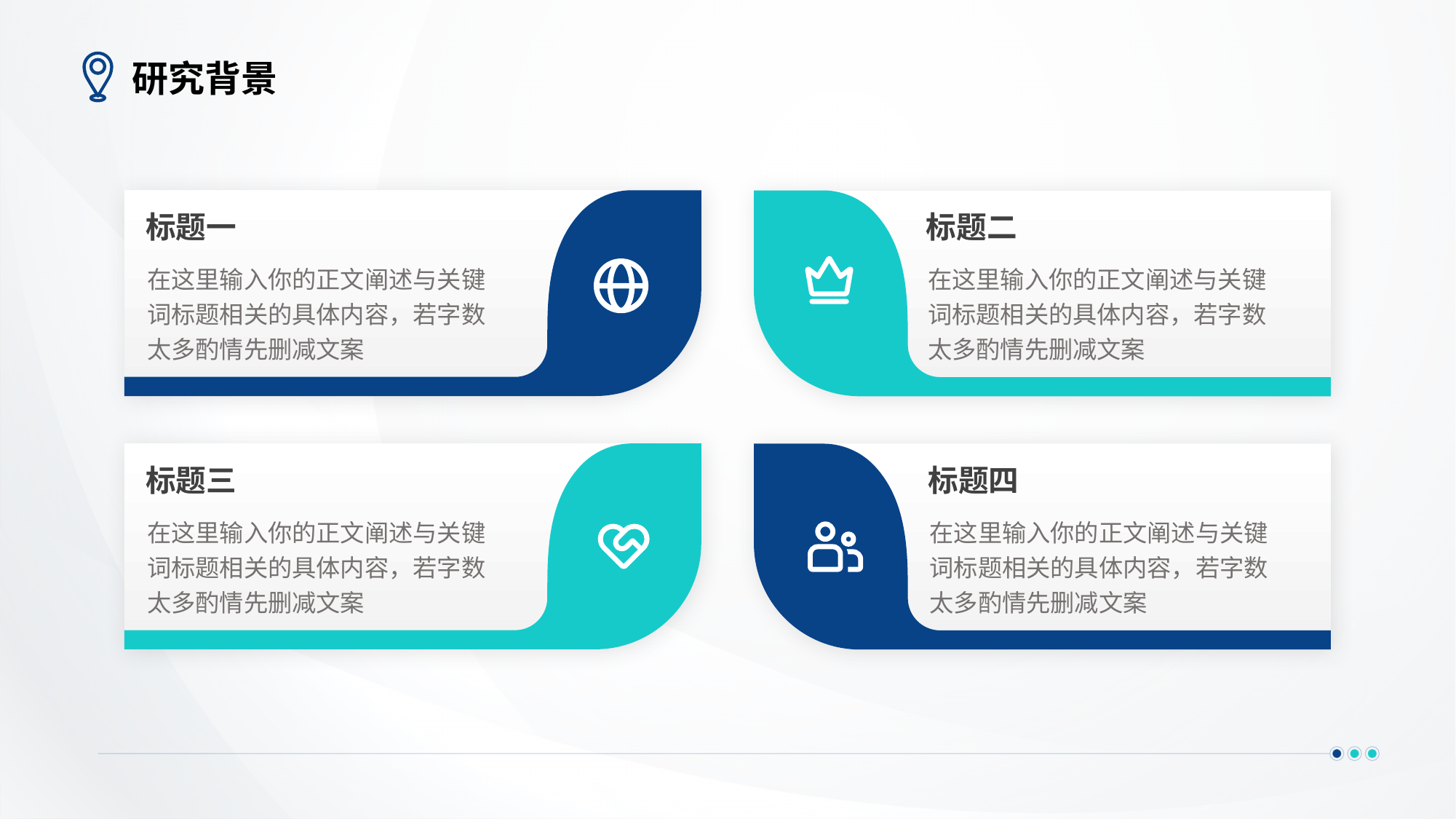

# 研究背景

标题一

在这里输入你的正文阐述与关键词标题相关的具体内容，若字数太多酌情先删减文案

标题二

在这里输入你的正文阐述与关键词标题相关的具体内容，若字数太多酌情先删减文案

标题三
在这里输入你的正文阐述与关键词标题相关的具体内容，若字数太多酌情先删减文案

标题四
在这里输入你的正文阐述与关键词标题相关的具体内容，若字数太多酌情先删减文案